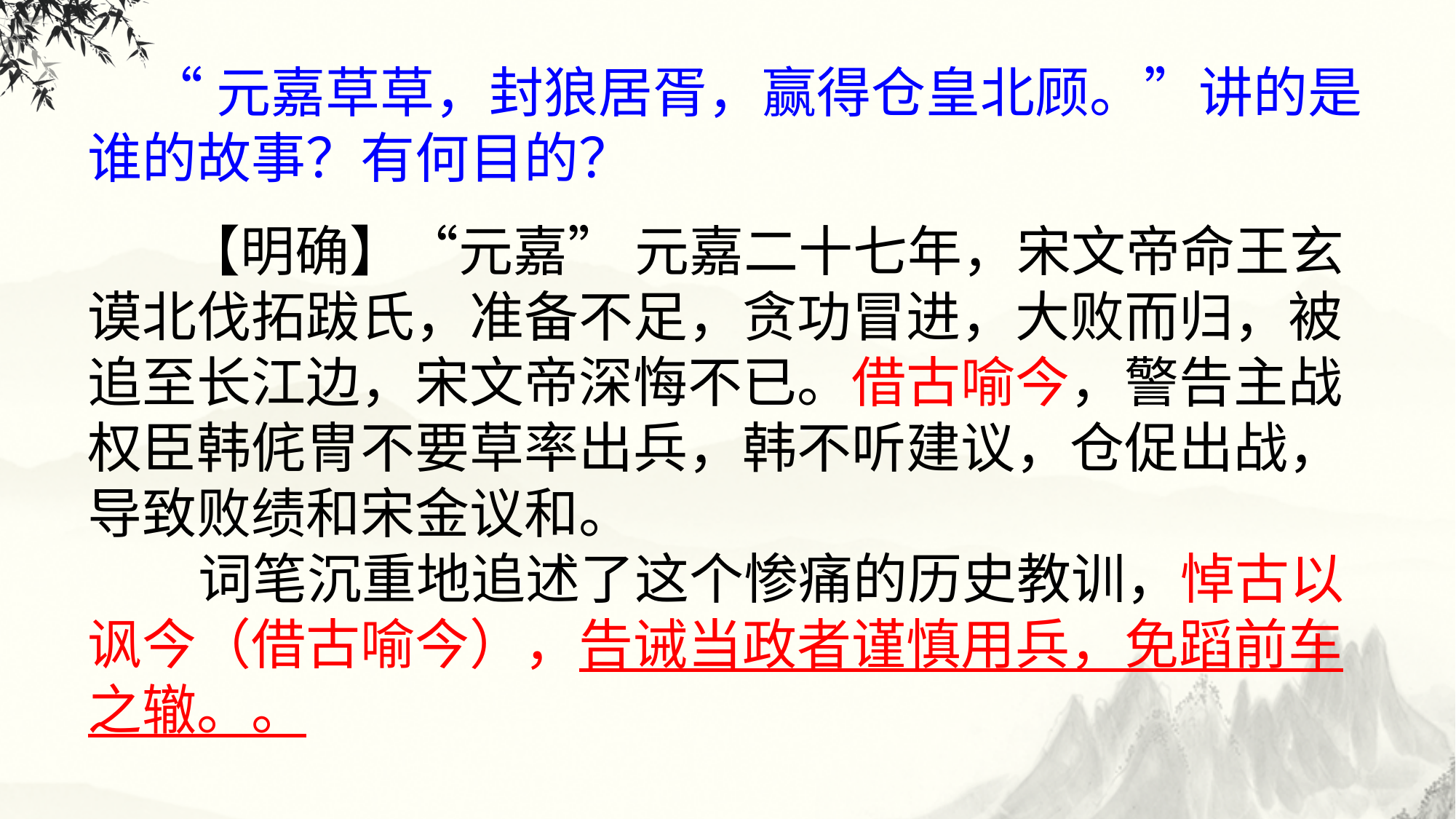

“元嘉草草，封狼居胥，赢得仓皇北顾。”讲的是谁的故事？有何目的？
       【明确】“元嘉” 元嘉二十七年，宋文帝命王玄谟北伐拓跋氏，准备不足，贪功冒进，大败而归，被追至长江边，宋文帝深悔不已。借古喻今，警告主战权臣韩侂冑不要草率出兵，韩不听建议，仓促出战，导致败绩和宋金议和。
        词笔沉重地追述了这个惨痛的历史教训，悼古以讽今（借古喻今），告诫当政者谨慎用兵，免蹈前车之辙。。